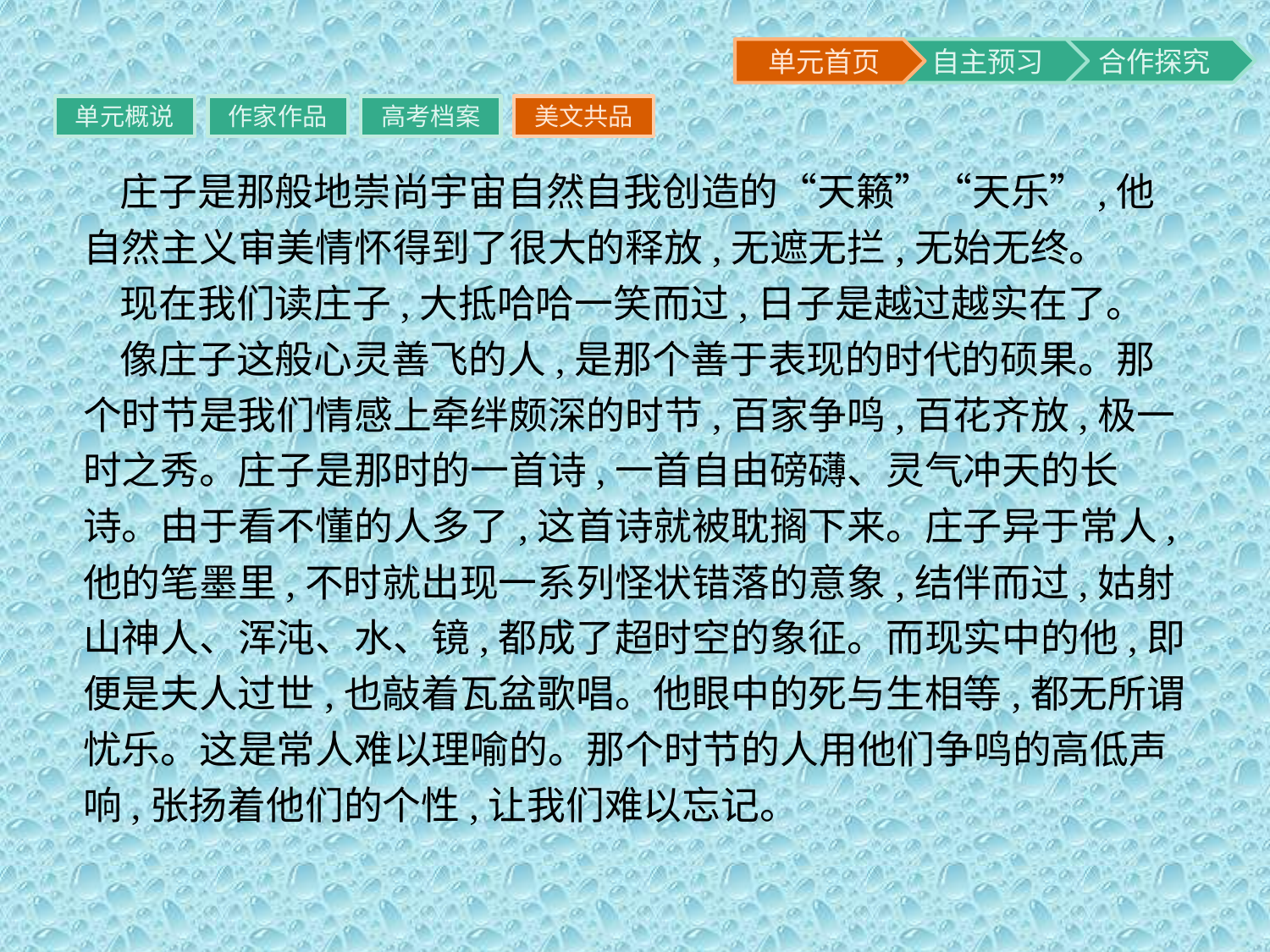

单元概说
作家作品
高考档案
美文共品
庄子是那般地崇尚宇宙自然自我创造的“天籁”“天乐”,他自然主义审美情怀得到了很大的释放,无遮无拦,无始无终。
现在我们读庄子,大抵哈哈一笑而过,日子是越过越实在了。
像庄子这般心灵善飞的人,是那个善于表现的时代的硕果。那个时节是我们情感上牵绊颇深的时节,百家争鸣,百花齐放,极一时之秀。庄子是那时的一首诗,一首自由磅礴、灵气冲天的长诗。由于看不懂的人多了,这首诗就被耽搁下来。庄子异于常人,他的笔墨里,不时就出现一系列怪状错落的意象,结伴而过,姑射山神人、浑沌、水、镜,都成了超时空的象征。而现实中的他,即便是夫人过世,也敲着瓦盆歌唱。他眼中的死与生相等,都无所谓忧乐。这是常人难以理喻的。那个时节的人用他们争鸣的高低声响,张扬着他们的个性,让我们难以忘记。